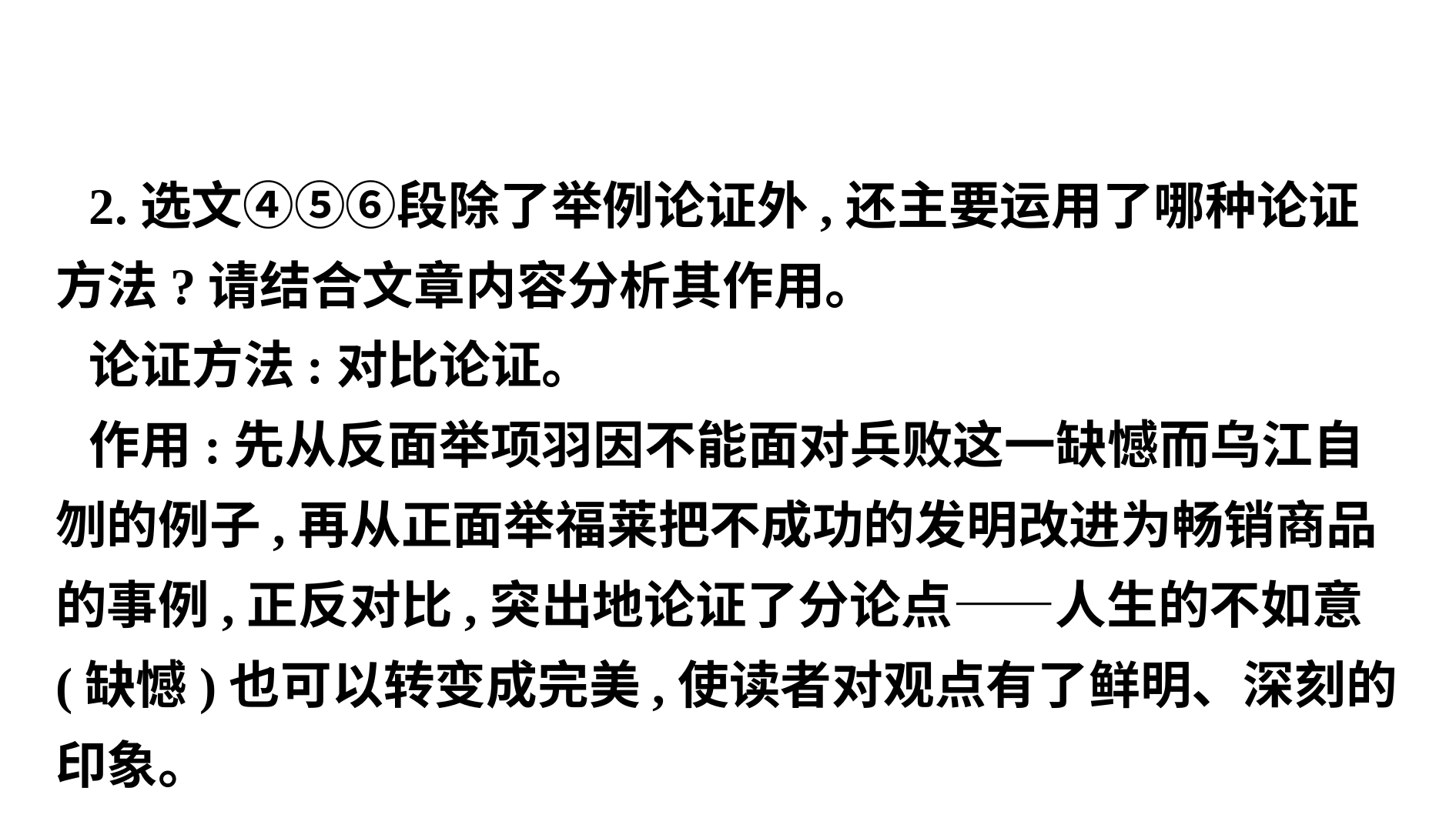

2.选文④⑤⑥段除了举例论证外,还主要运用了哪种论证方法?请结合文章内容分析其作用。
论证方法:对比论证。
作用:先从反面举项羽因不能面对兵败这一缺憾而乌江自刎的例子,再从正面举福莱把不成功的发明改进为畅销商品的事例,正反对比,突出地论证了分论点——人生的不如意(缺憾)也可以转变成完美,使读者对观点有了鲜明、深刻的印象。